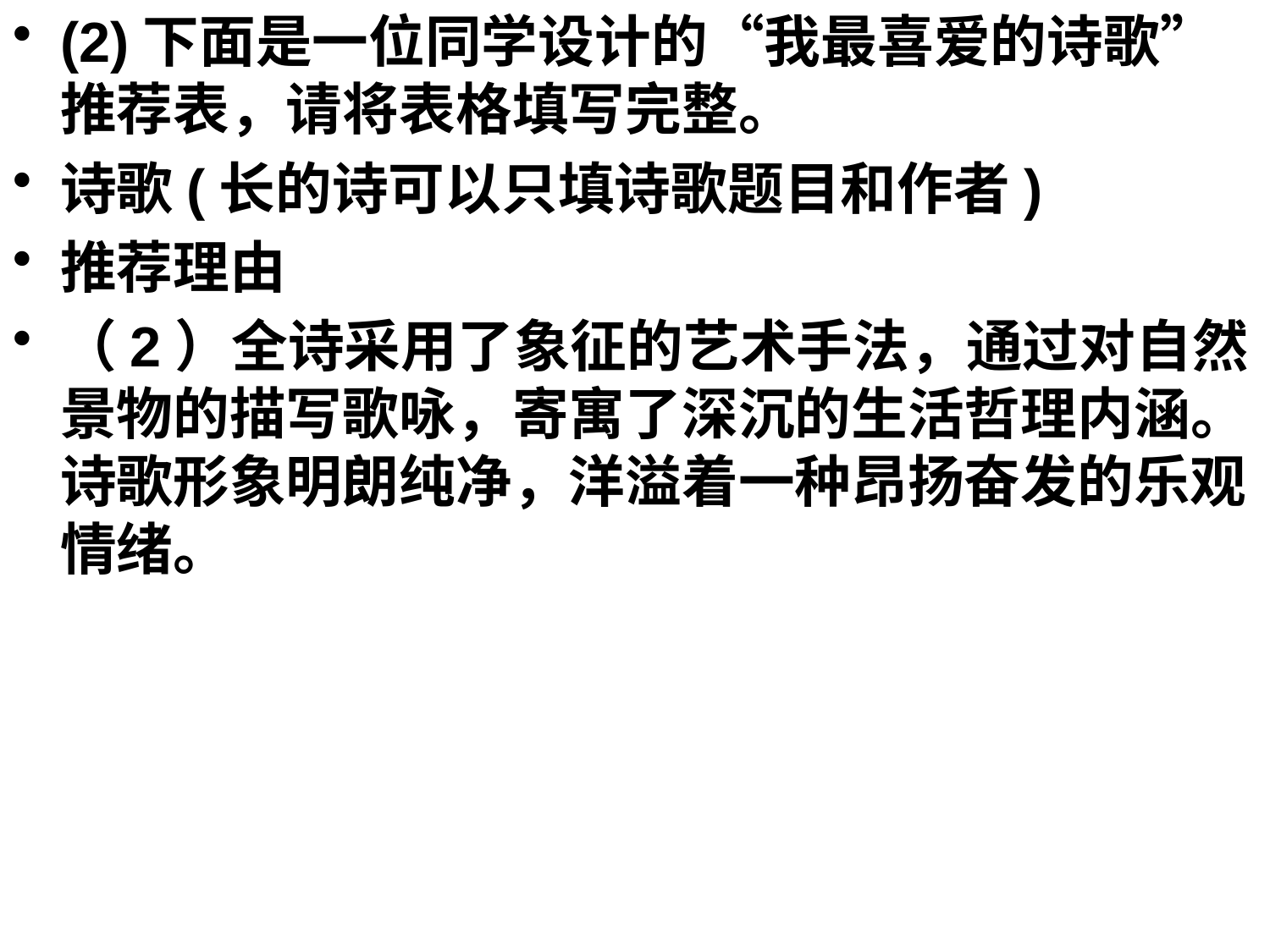

(2)下面是一位同学设计的“我最喜爱的诗歌”推荐表，请将表格填写完整。
诗歌(长的诗可以只填诗歌题目和作者)
推荐理由
（2）全诗采用了象征的艺术手法，通过对自然景物的描写歌咏，寄寓了深沉的生活哲理内涵。诗歌形象明朗纯净，洋溢着一种昂扬奋发的乐观情绪。